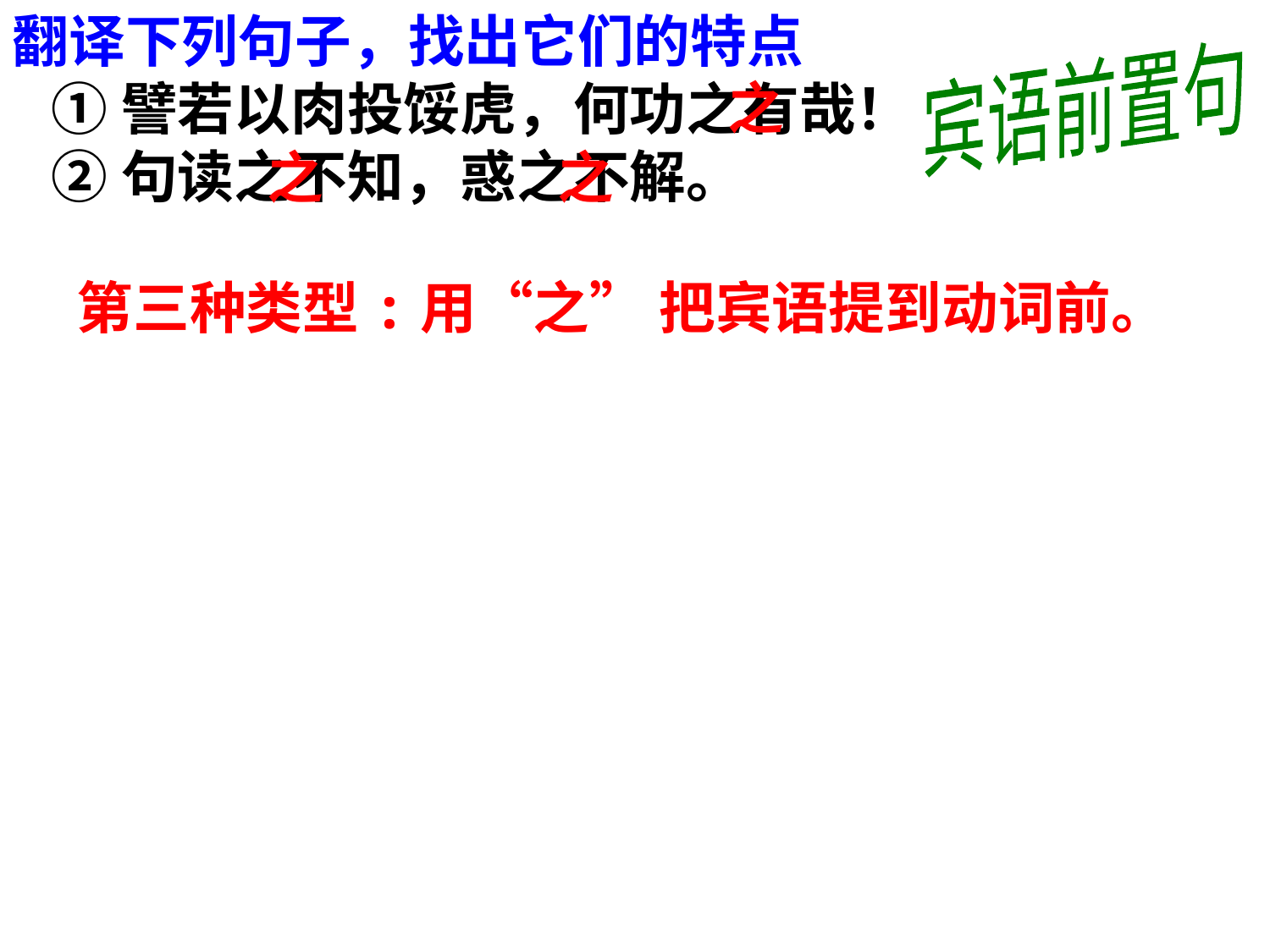

翻译下列句子，找出它们的特点
   ①譬若以肉投馁虎，何功之有哉！
   ②句读之不知，惑之不解。

宾语前置句
之
之
之
    第三种类型:用“之” 把宾语提到动词前。